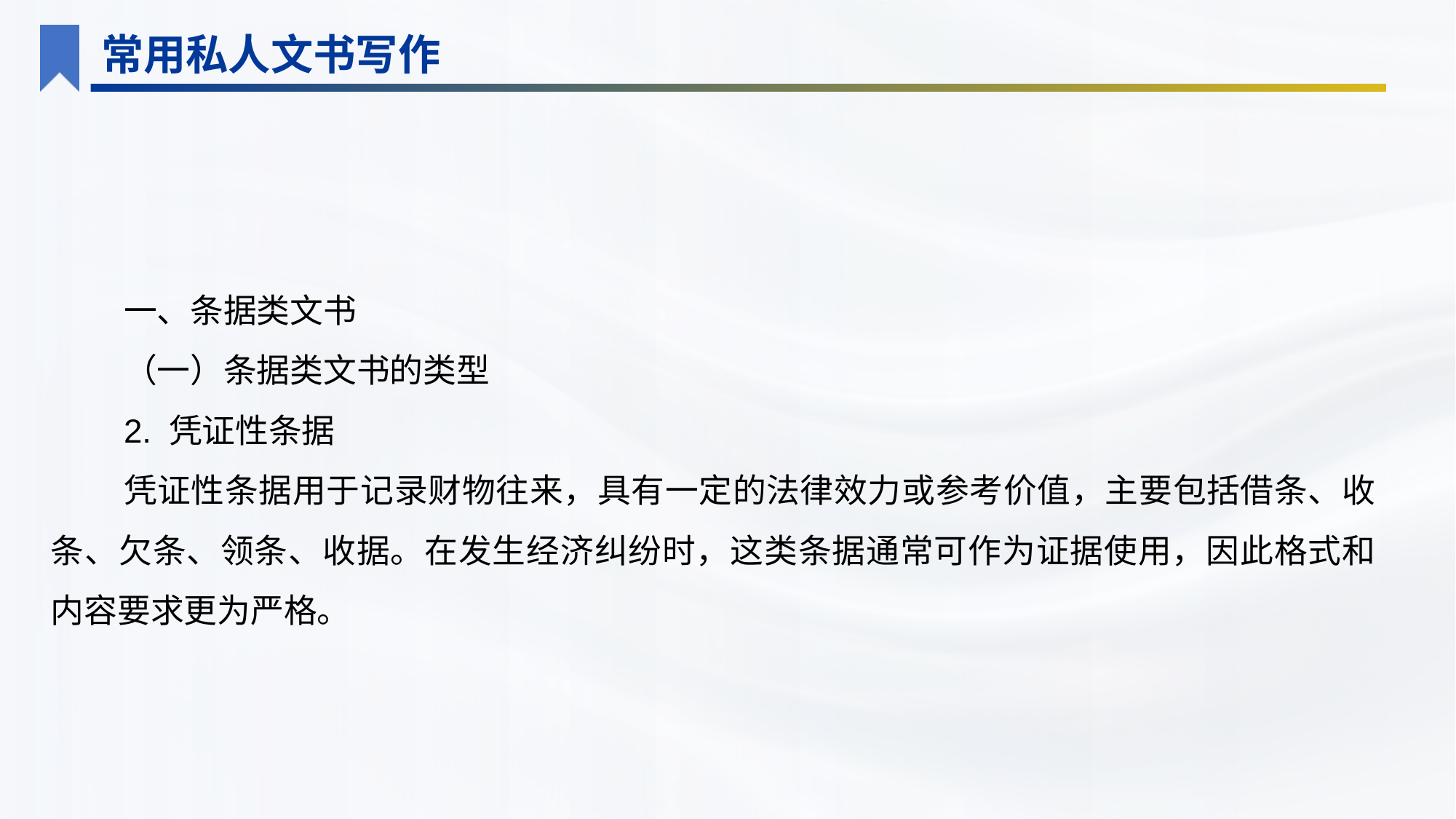

常用私人文书写作
一、条据类文书
（一）条据类文书的类型
2. 凭证性条据
凭证性条据用于记录财物往来，具有一定的法律效力或参考价值，主要包括借条、收条、欠条、领条、收据。在发生经济纠纷时，这类条据通常可作为证据使用，因此格式和内容要求更为严格。